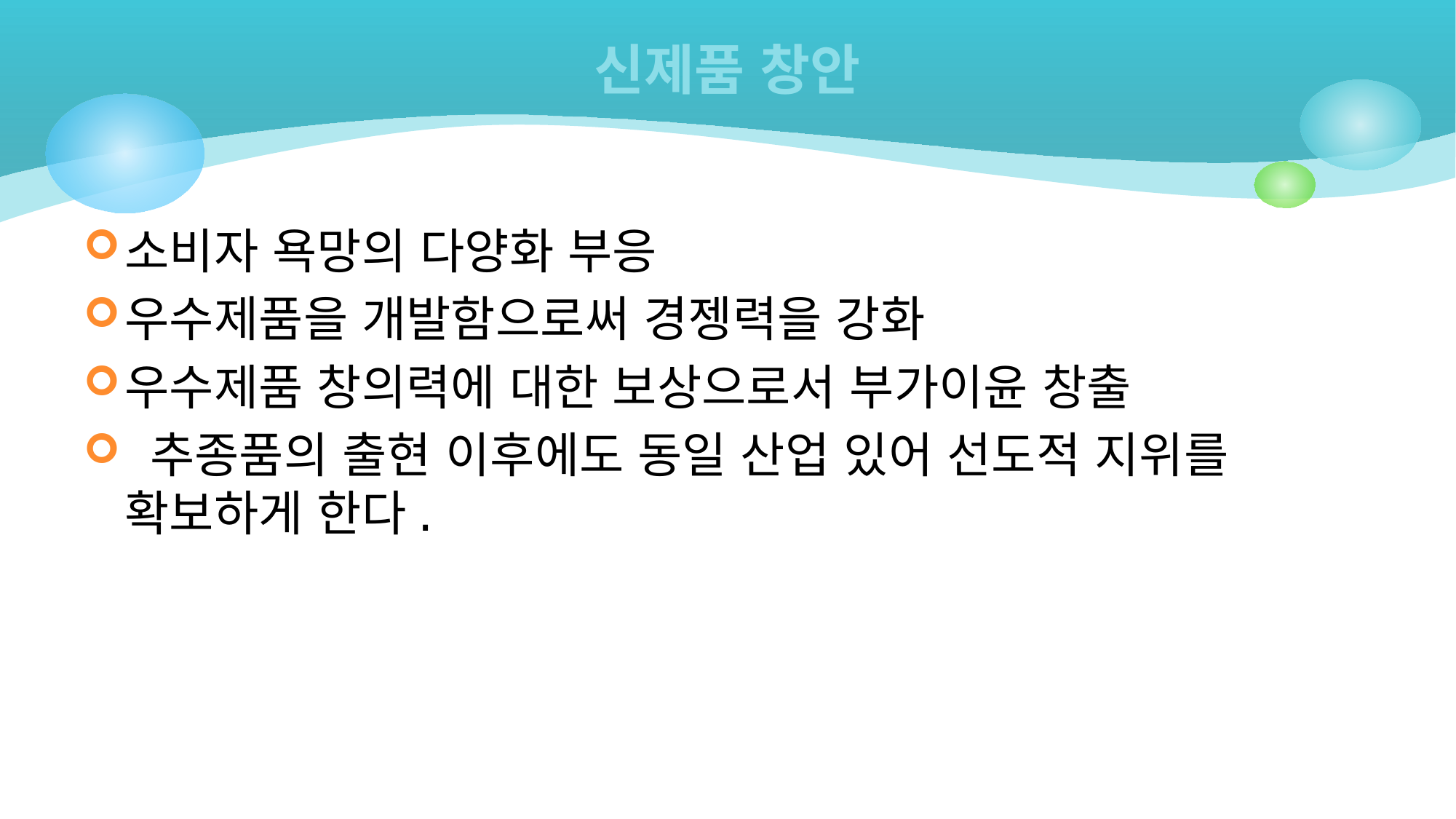

# 신제품 창안
소비자 욕망의 다양화 부응
우수제품을 개발함으로써 경젱력을 강화
우수제품 창의력에 대한 보상으로서 부가이윤 창출
 추종품의 출현 이후에도 동일 산업 있어 선도적 지위를 확보하게 한다.